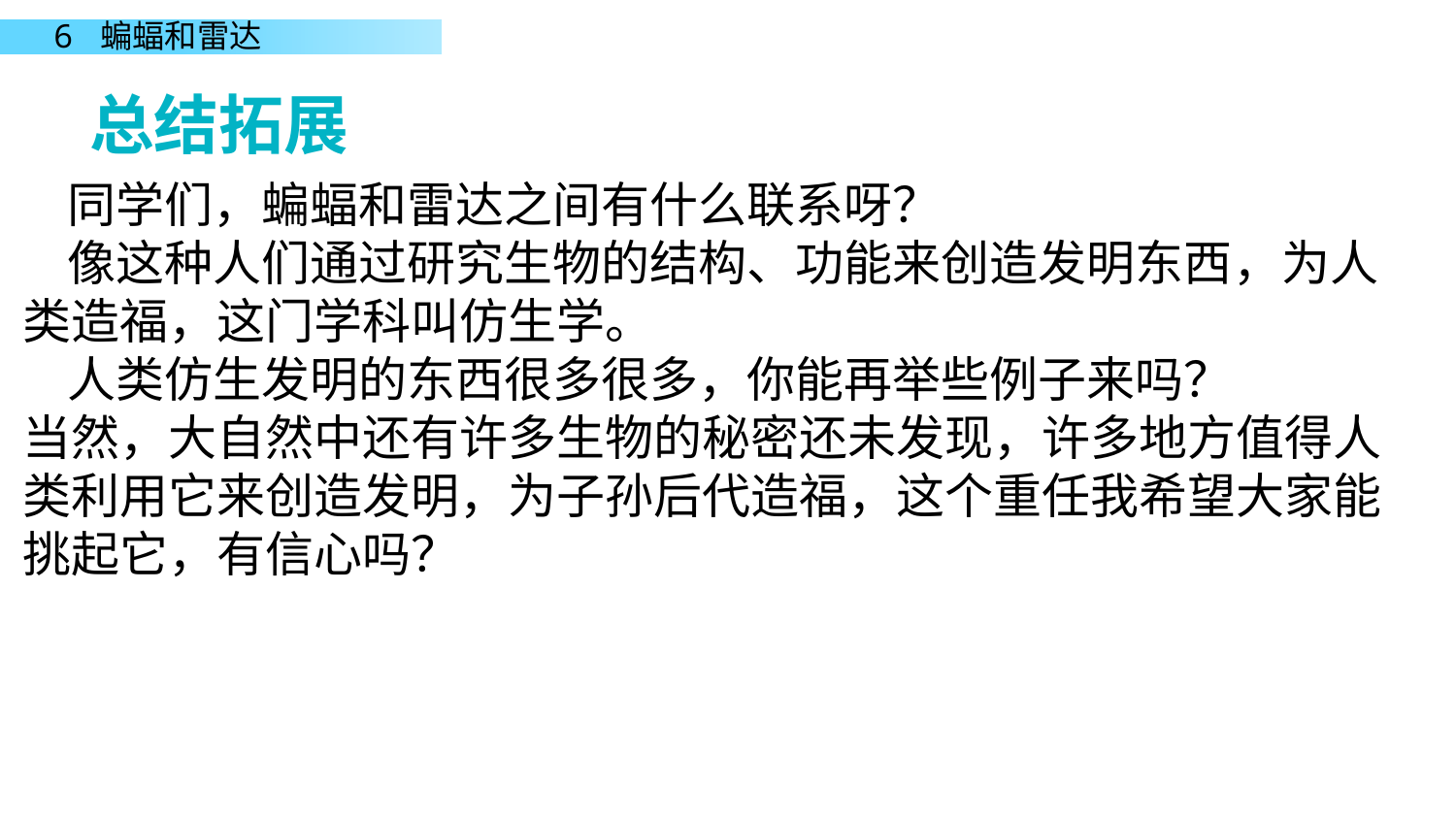

总结拓展
   同学们，蝙蝠和雷达之间有什么联系呀？
   像这种人们通过研究生物的结构、功能来创造发明东西，为人类造福，这门学科叫仿生学。
   人类仿生发明的东西很多很多，你能再举些例子来吗？
当然，大自然中还有许多生物的秘密还未发现，许多地方值得人类利用它来创造发明，为子孙后代造福，这个重任我希望大家能挑起它，有信心吗？